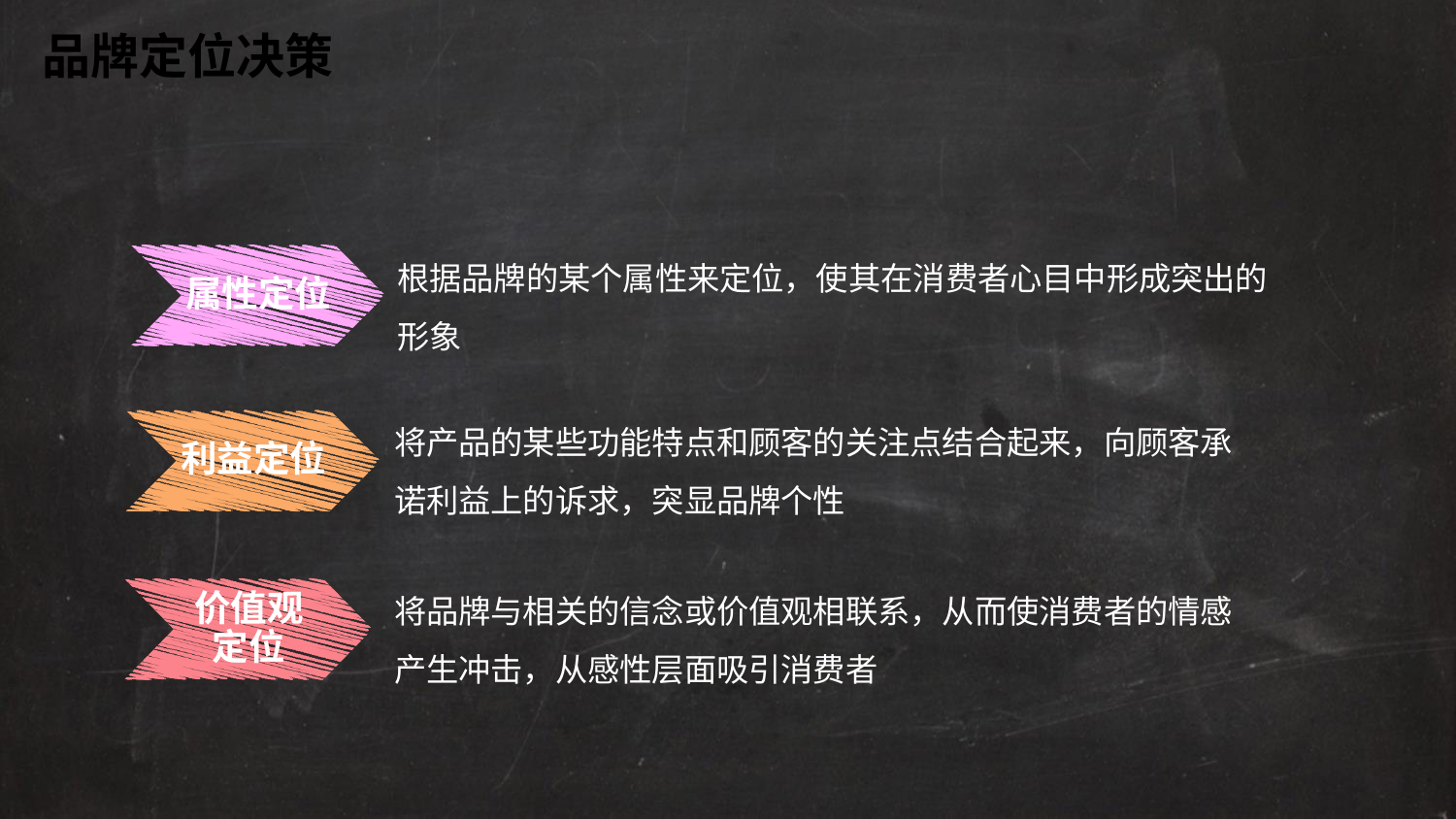

品牌定位决策
根据品牌的某个属性来定位，使其在消费者心目中形成突出的形象
属性定位
将产品的某些功能特点和顾客的关注点结合起来，向顾客承诺利益上的诉求，突显品牌个性
利益定位
将品牌与相关的信念或价值观相联系，从而使消费者的情感产生冲击，从感性层面吸引消费者
价值观定位